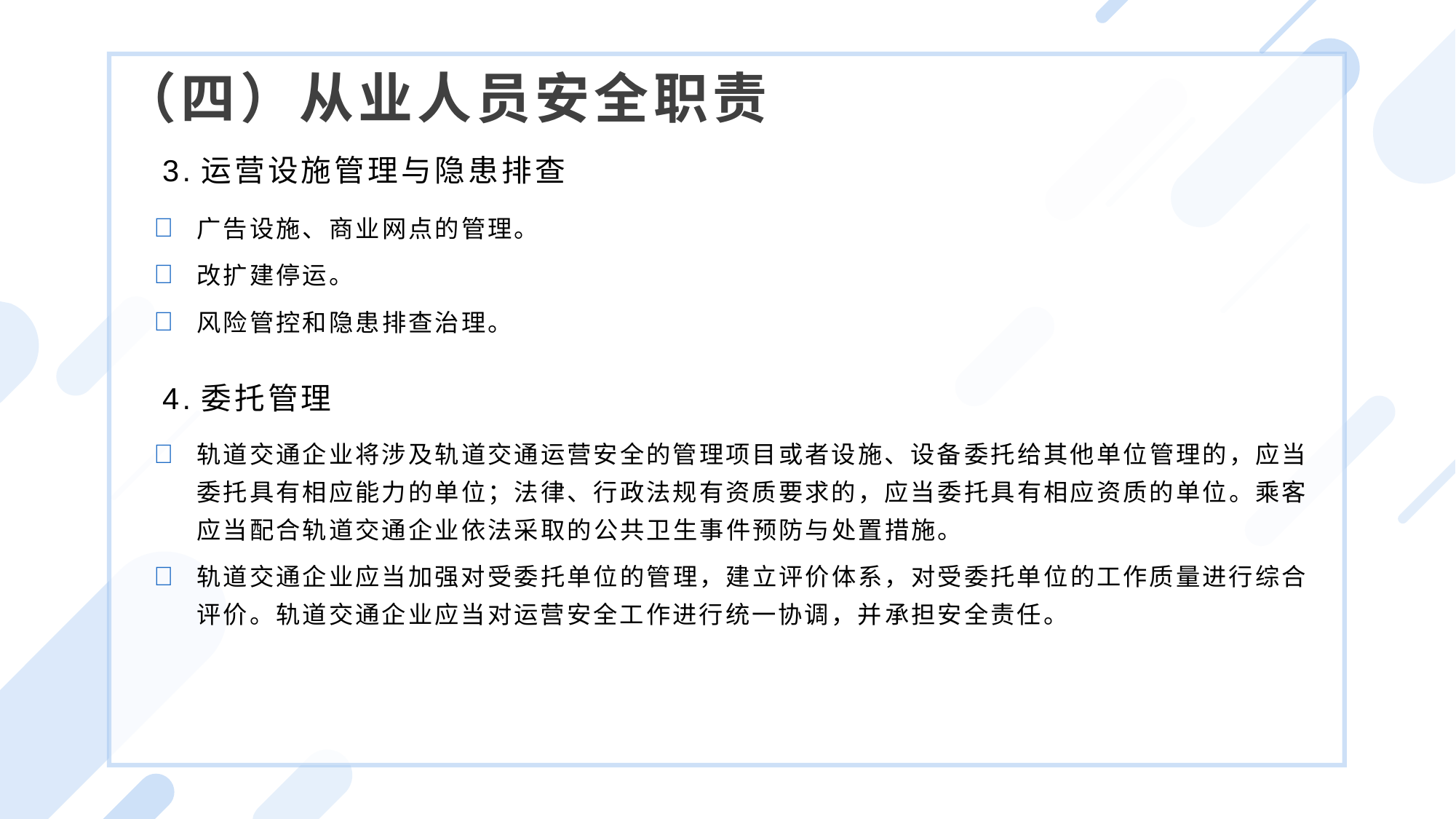

（四）从业人员安全职责

3.运营设施管理与隐患排查
广告设施、商业网点的管理。
改扩建停运。
风险管控和隐患排查治理。
4.委托管理
轨道交通企业将涉及轨道交通运营安全的管理项目或者设施、设备委托给其他单位管理的，应当委托具有相应能力的单位；法律、行政法规有资质要求的，应当委托具有相应资质的单位。乘客应当配合轨道交通企业依法采取的公共卫生事件预防与处置措施。
轨道交通企业应当加强对受委托单位的管理，建立评价体系，对受委托单位的工作质量进行综合评价。轨道交通企业应当对运营安全工作进行统一协调，并承担安全责任。